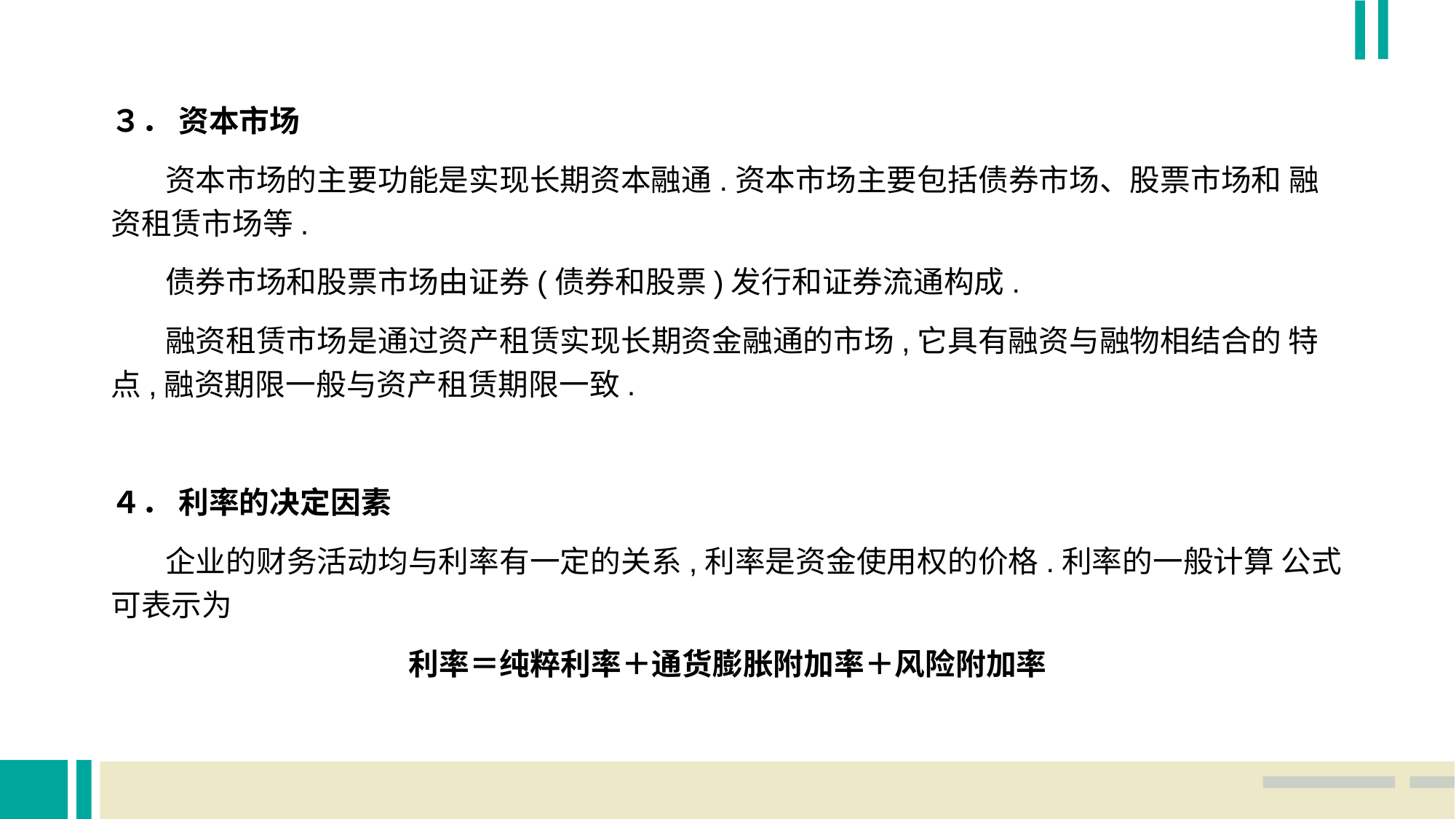

３． 资本市场
       资本市场的主要功能是实现长期资本融通.资本市场主要包括债券市场、股票市场和 融资租赁市场等.
       债券市场和股票市场由证券(债券和股票)发行和证券流通构成.
       融资租赁市场是通过资产租赁实现长期资金融通的市场,它具有融资与融物相结合的 特点,融资期限一般与资产租赁期限一致.

４． 利率的决定因素
       企业的财务活动均与利率有一定的关系,利率是资金使用权的价格.利率的一般计算 公式可表示为
利率＝纯粹利率＋通货膨胀附加率＋风险附加率